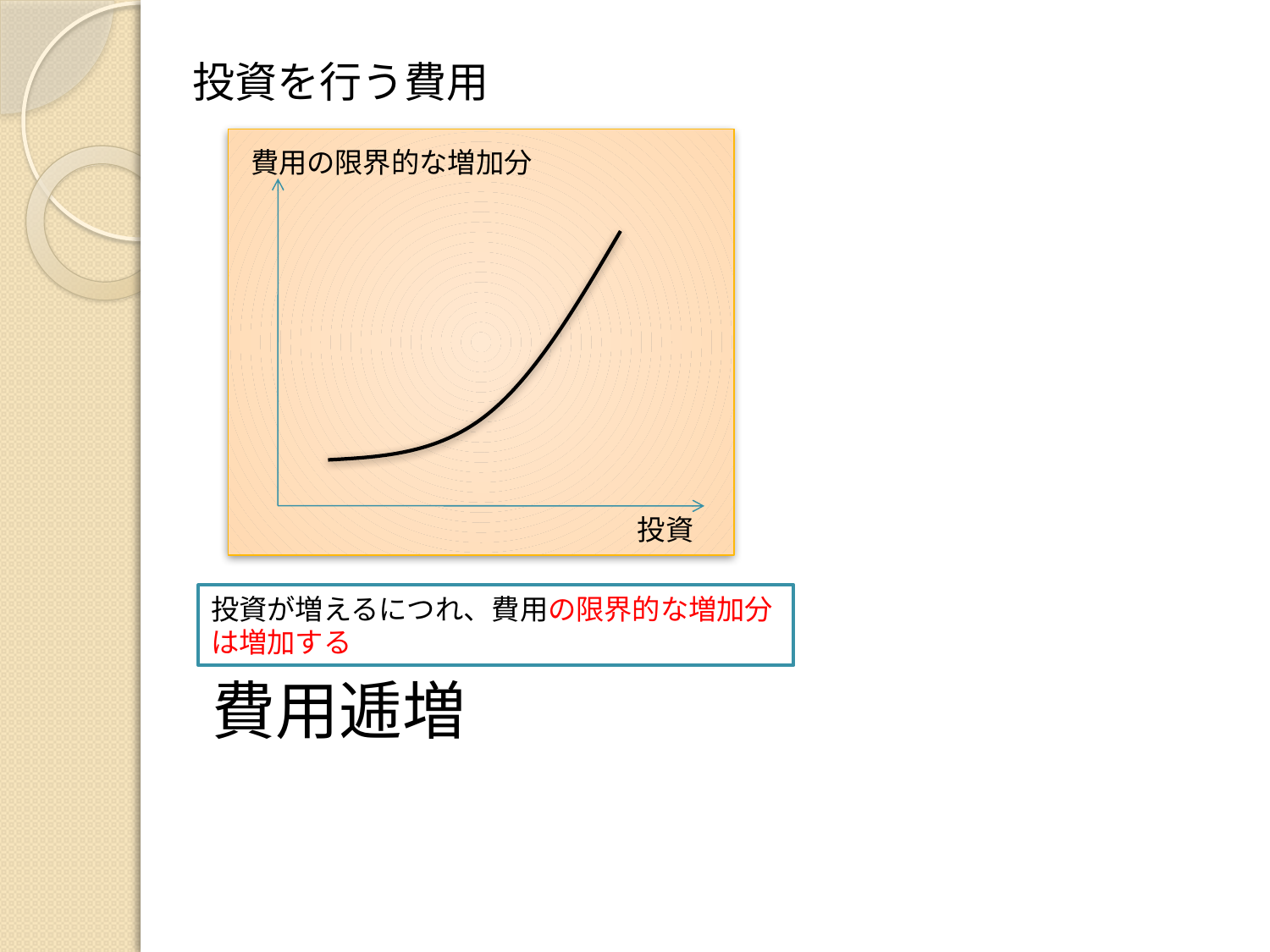

投資を行う費用

費用の限界的な増加分

投資
投資が増えるにつれ、費用の限界的な増加分は増加する
費用逓増